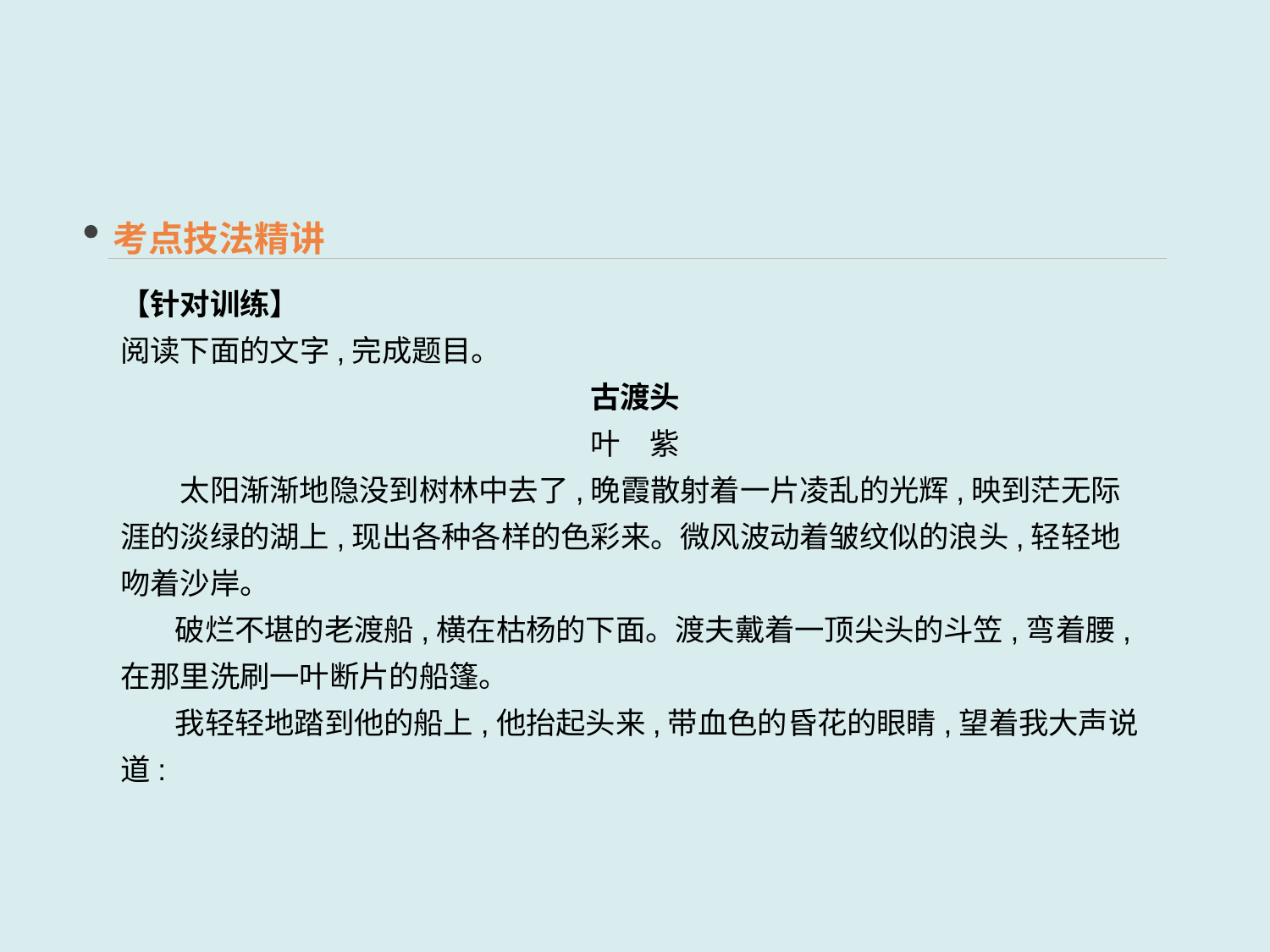

考点技法精讲

【针对训练】
阅读下面的文字,完成题目。
古渡头
叶　紫
　　太阳渐渐地隐没到树林中去了,晚霞散射着一片凌乱的光辉,映到茫无际涯的淡绿的湖上,现出各种各样的色彩来。微风波动着皱纹似的浪头,轻轻地吻着沙岸。
       破烂不堪的老渡船,横在枯杨的下面。渡夫戴着一顶尖头的斗笠,弯着腰,在那里洗刷一叶断片的船篷。
       我轻轻地踏到他的船上,他抬起头来,带血色的昏花的眼睛,望着我大声说道: